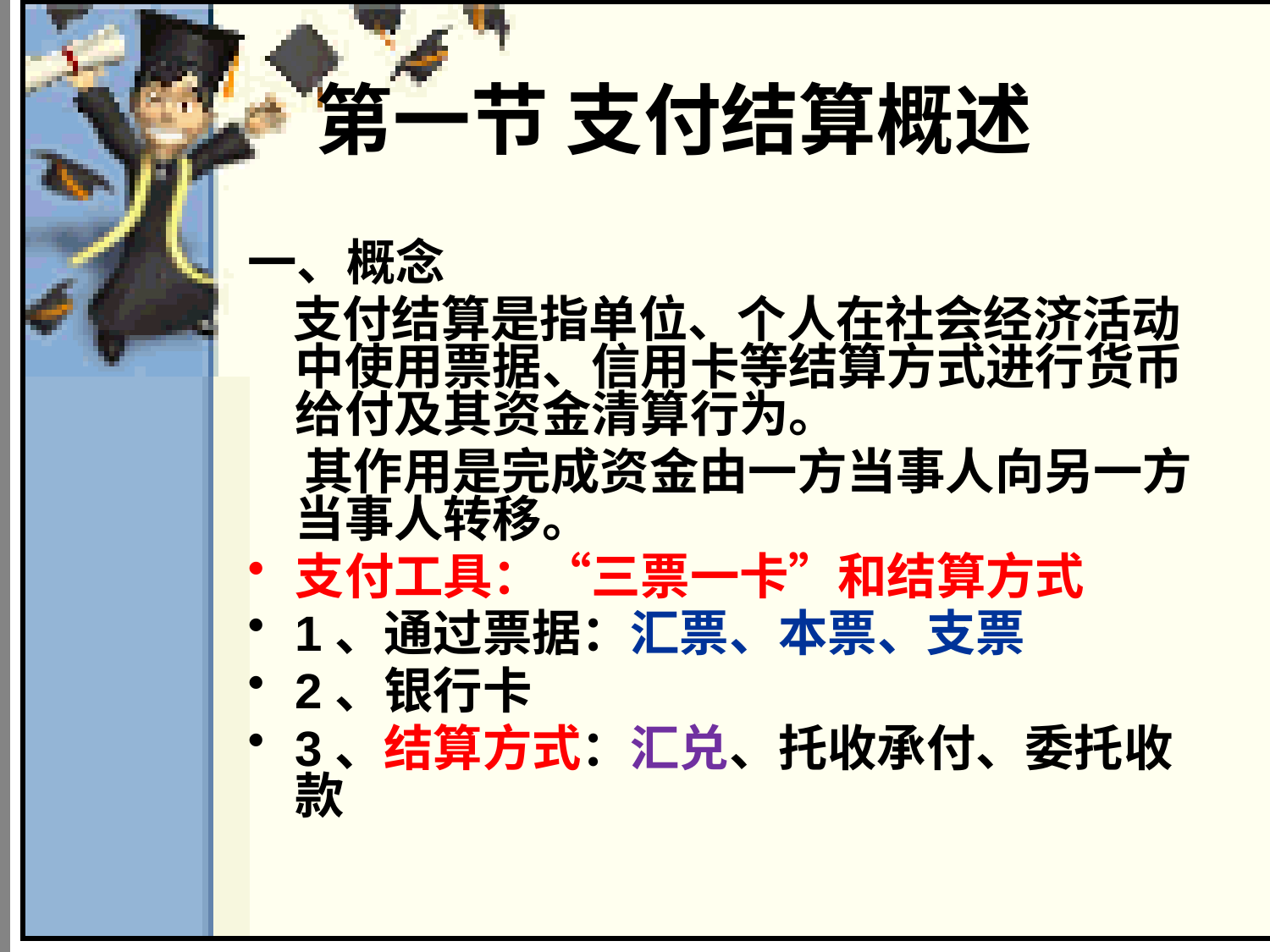

第一节 支付结算概述
一、概念
   支付结算是指单位、个人在社会经济活动中使用票据、信用卡等结算方式进行货币给付及其资金清算行为。
    其作用是完成资金由一方当事人向另一方当事人转移。
支付工具：“三票一卡”和结算方式
1、通过票据：汇票、本票、支票
2、银行卡
3、结算方式：汇兑、托收承付、委托收款